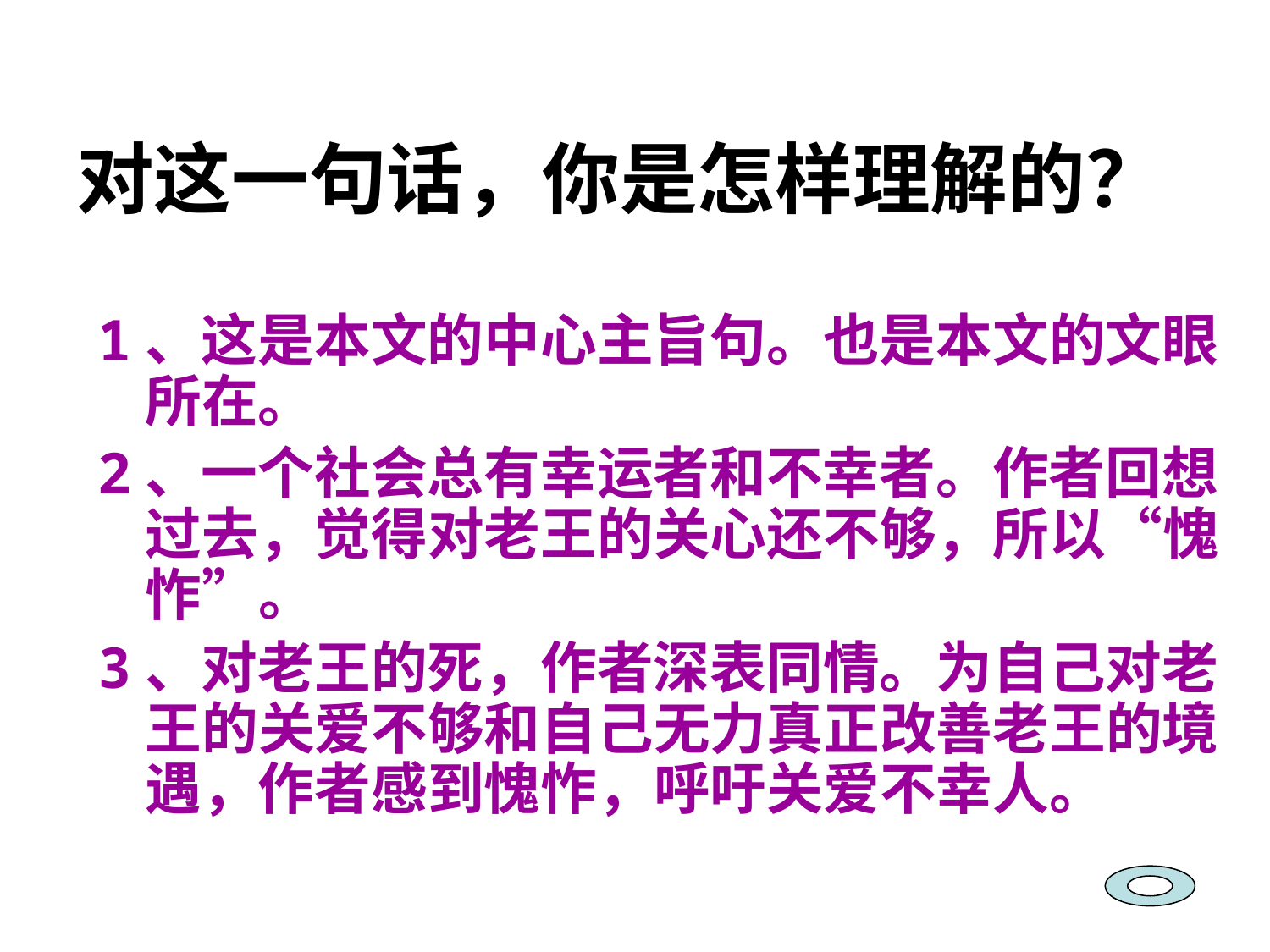

# 对这一句话，你是怎样理解的？
1、这是本文的中心主旨句。也是本文的文眼所在。
2、一个社会总有幸运者和不幸者。作者回想过去，觉得对老王的关心还不够，所以“愧怍”。
3、对老王的死，作者深表同情。为自己对老王的关爱不够和自己无力真正改善老王的境遇，作者感到愧怍，呼吁关爱不幸人。